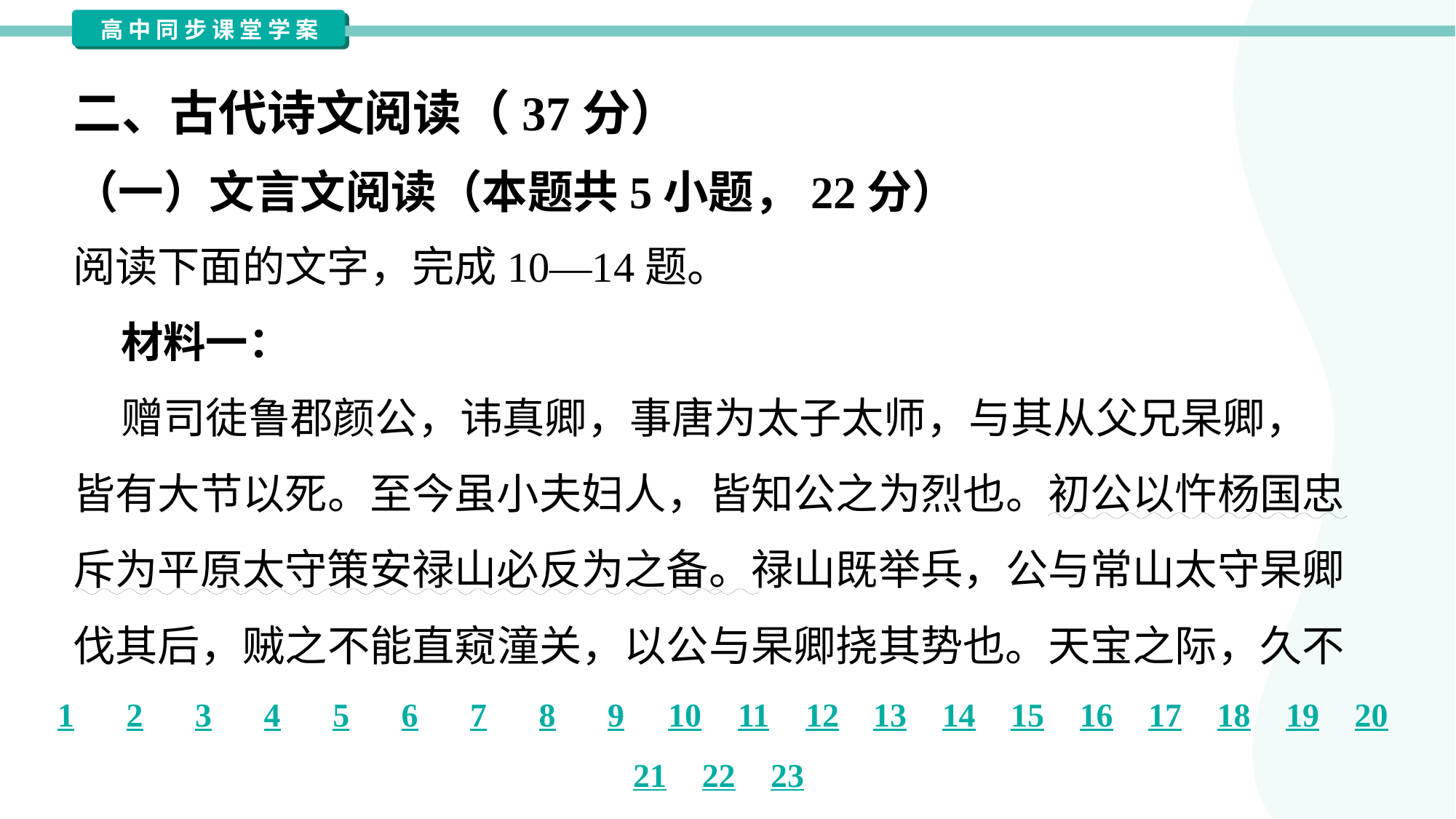

二、古代诗文阅读（37分）
（一）文言文阅读（本题共5小题，22分）
阅读下面的文字，完成10—14题。
    材料一：
    赠司徒鲁郡颜公，讳真卿，事唐为太子太师，与其从父兄杲卿，
皆有大节以死。至今虽小夫妇人，皆知公之为烈也。初公以忤杨国忠
斥为平原太守策安禄山必反为之备。禄山既举兵，公与常山太守杲卿
伐其后，贼之不能直窥潼关，以公与杲卿挠其势也。天宝之际，久不